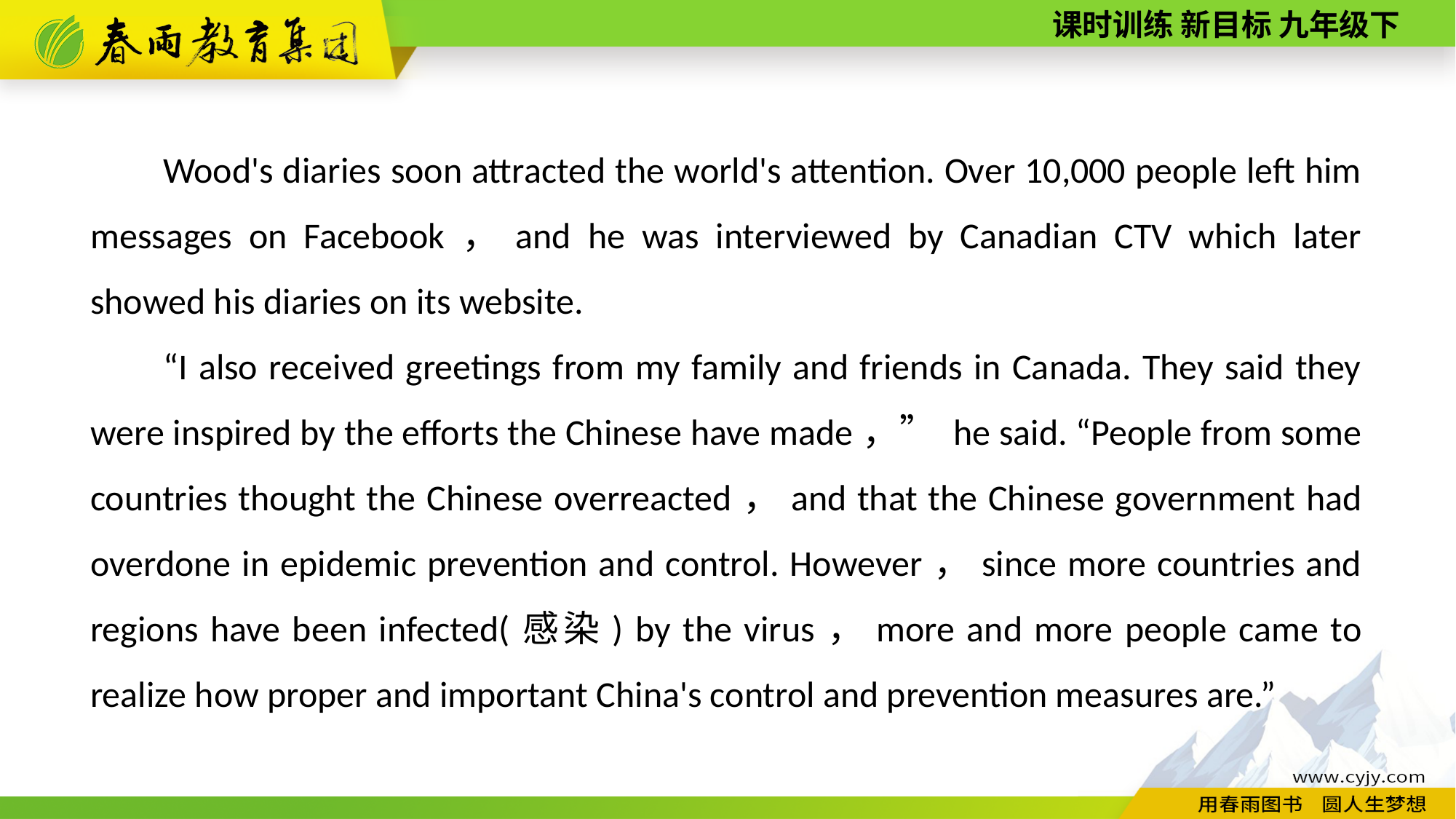

Wood's diaries soon attracted the world's attention. Over 10,000 people left him messages on Facebook，and he was interviewed by Canadian CTV which later showed his diaries on its website.
“I also received greetings from my family and friends in Canada. They said they were inspired by the efforts the Chinese have made，” he said. “People from some countries thought the Chinese overreacted，and that the Chinese government had overdone in epidemic prevention and control. However，since more countries and regions have been infected(感染) by the virus，more and more people came to realize how proper and important China's control and prevention measures are.”